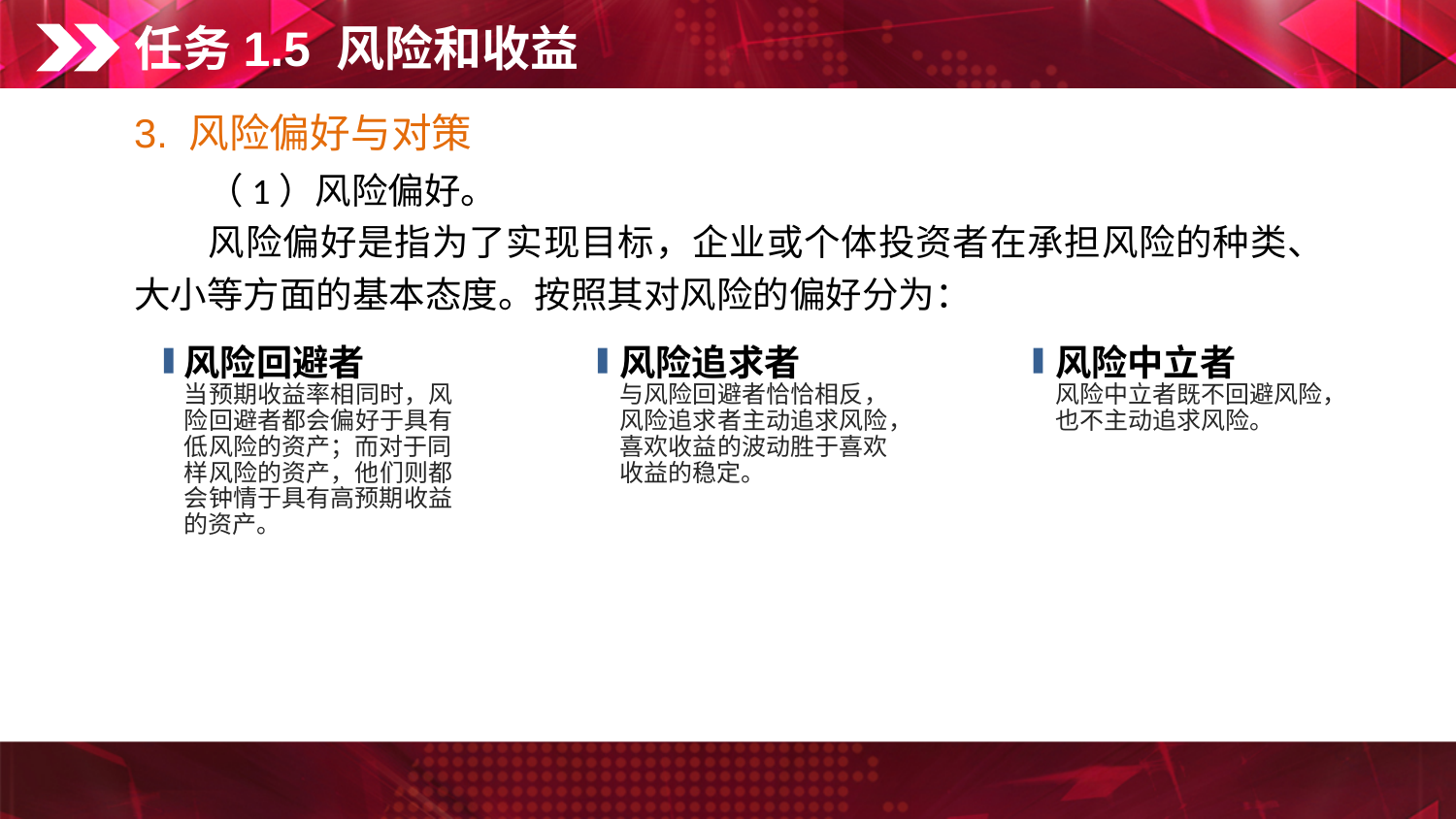

任务1.5 风险和收益

3. 风险偏好与对策
　　（1）风险偏好。
　　风险偏好是指为了实现目标，企业或个体投资者在承担风险的种类、大小等方面的基本态度。按照其对风险的偏好分为：

风险回避者
风险追求者
风险中立者

当预期收益率相同时，风险回避者都会偏好于具有低风险的资产；而对于同样风险的资产，他们则都会钟情于具有高预期收益的资产。
与风险回避者恰恰相反，风险追求者主动追求风险，喜欢收益的波动胜于喜欢收益的稳定。
风险中立者既不回避风险，也不主动追求风险。